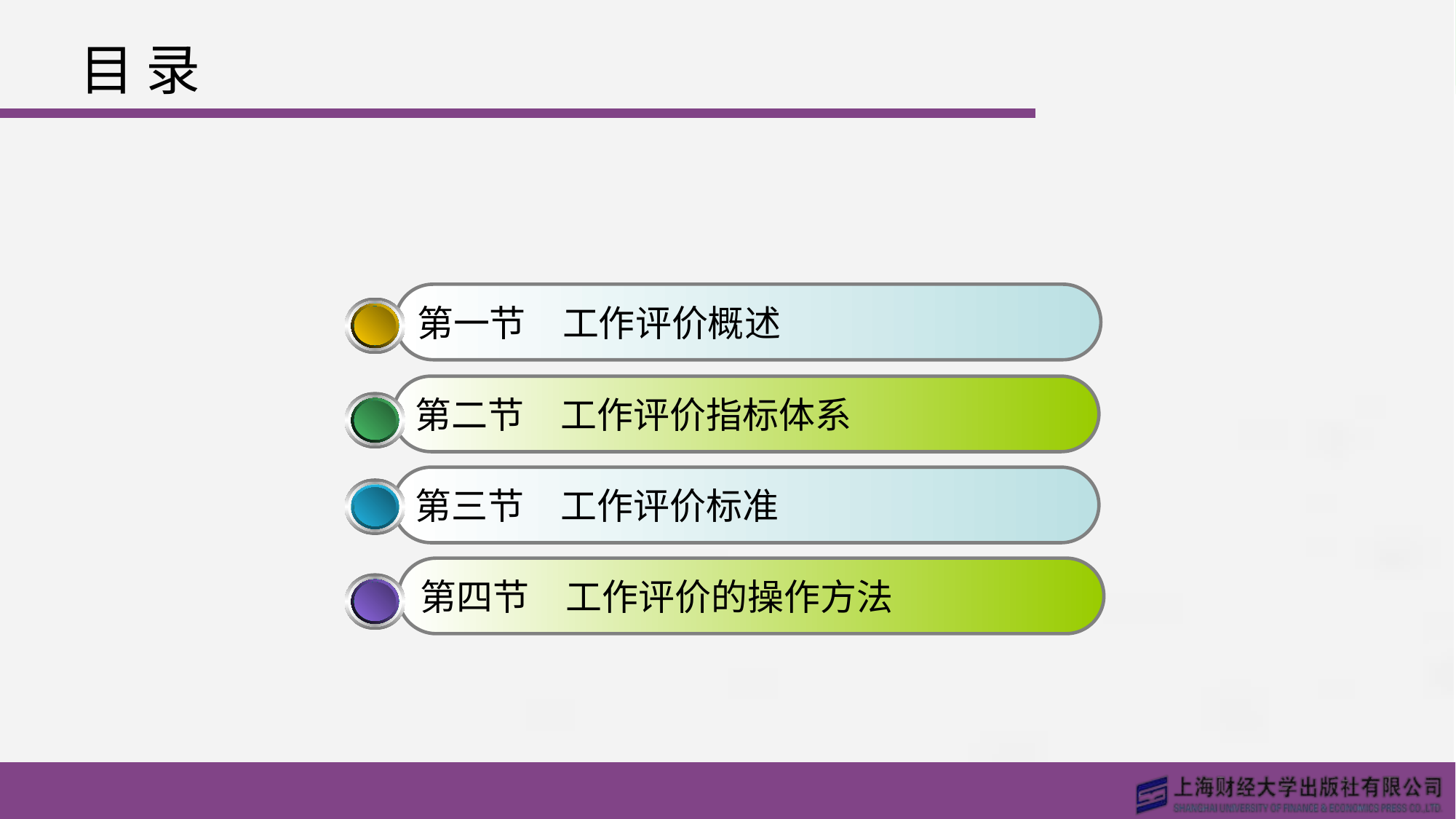

# 目 录

第一节　工作评价概述

第二节　工作评价指标体系

第三节　工作评价标准

第四节　工作评价的操作方法